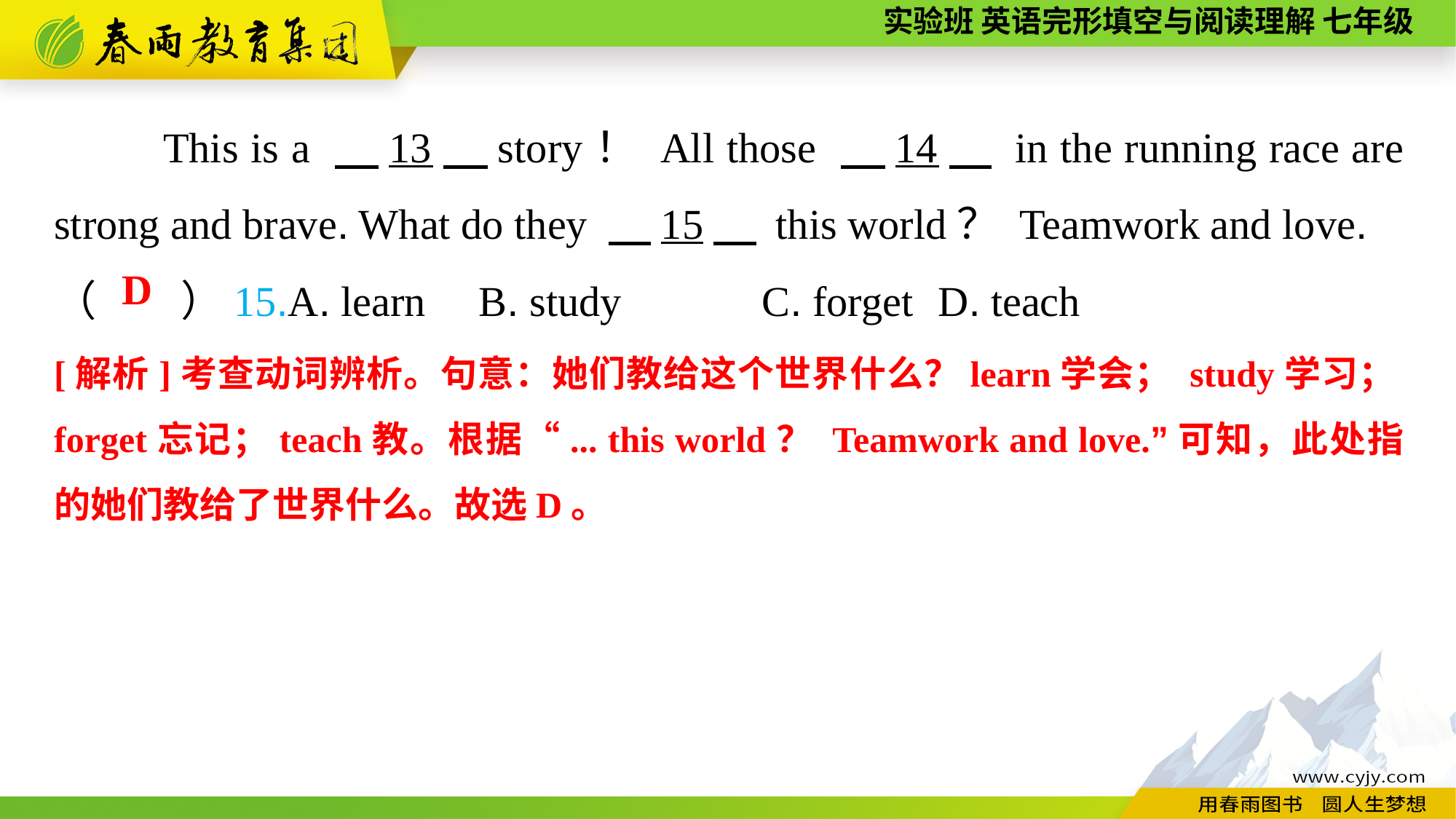

This is a 　13　story！ All those 　14　 in the running race are strong and brave. What do they 　15　 this world？ Teamwork and love.
（　　）15.A. learn     B. study	     C. forget	 D. teach
D
[解析]考查动词辨析。句意：她们教给这个世界什么？learn学会； study学习；forget忘记；teach教。根据“... this world？ Teamwork and love.”可知，此处指的她们教给了世界什么。故选D。